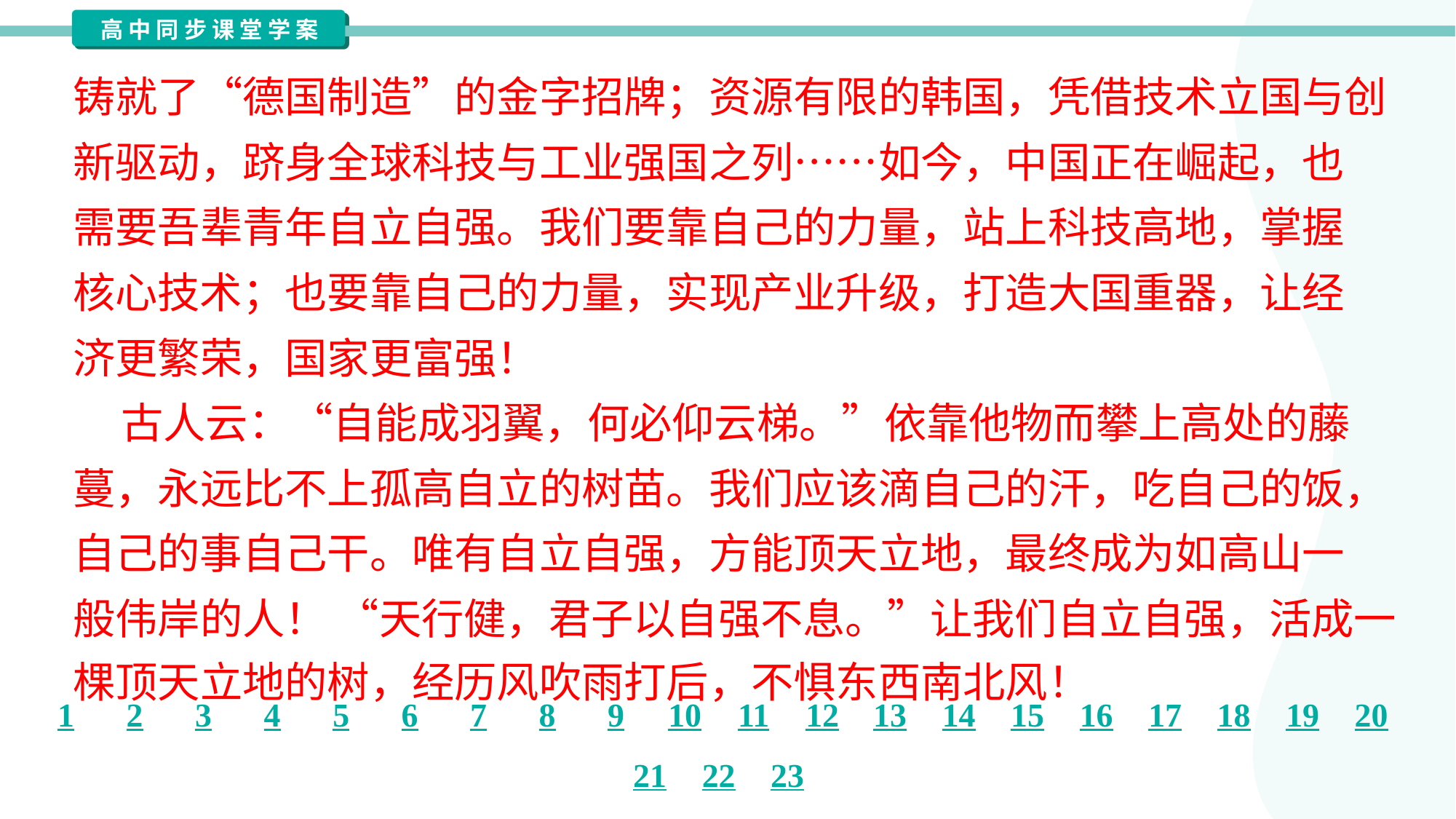

铸就了“德国制造”的金字招牌；资源有限的韩国，凭借技术立国与创
新驱动，跻身全球科技与工业强国之列……如今，中国正在崛起，也
需要吾辈青年自立自强。我们要靠自己的力量，站上科技高地，掌握
核心技术；也要靠自己的力量，实现产业升级，打造大国重器，让经
济更繁荣，国家更富强！
    古人云：“自能成羽翼，何必仰云梯。”依靠他物而攀上高处的藤
蔓，永远比不上孤高自立的树苗。我们应该滴自己的汗，吃自己的饭，
自己的事自己干。唯有自立自强，方能顶天立地，最终成为如高山一
般伟岸的人！ “天行健，君子以自强不息。”让我们自立自强，活成一
棵顶天立地的树，经历风吹雨打后，不惧东西南北风！